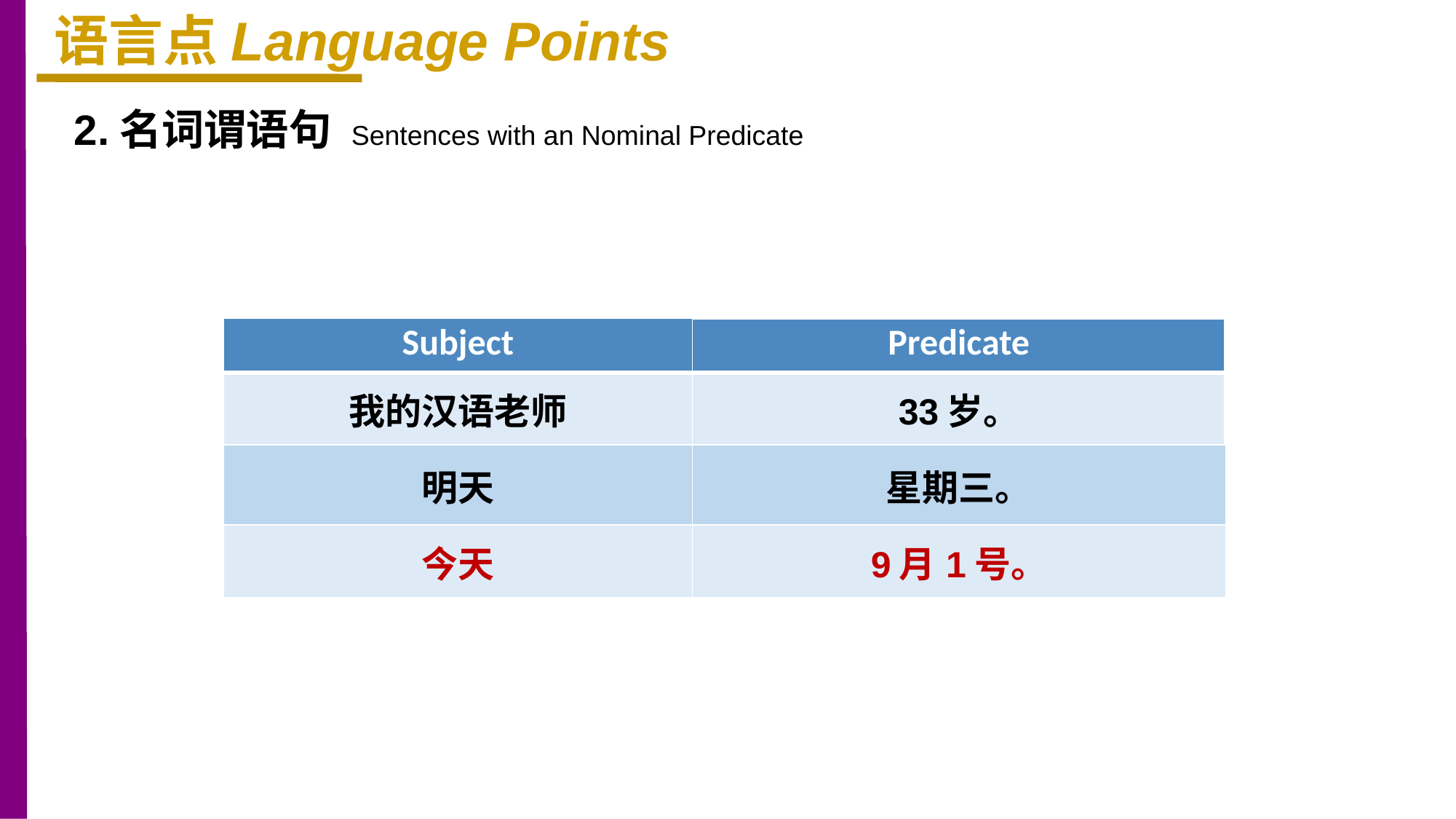

语言点Language Points
2.名词谓语句 Sentences with an Nominal Predicate
| Subject | Predicate |
| --- | --- |
| 我的汉语老师 | 33岁。 |
| 明天 | 星期三。 |
| 今天 | 9月1号。 |